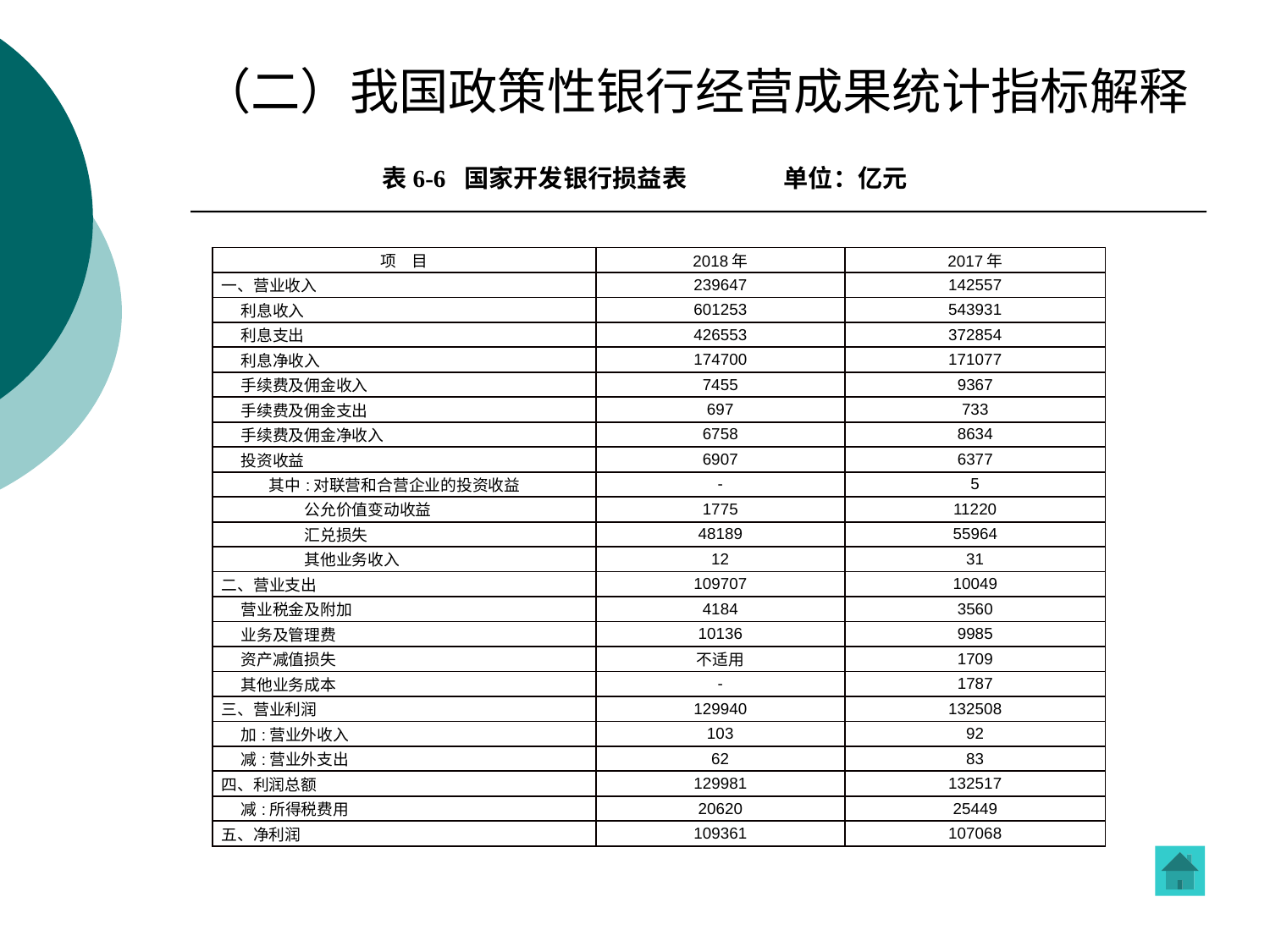

# （二）我国政策性银行经营成果统计指标解释
表6-6  国家开发银行损益表                 单位：亿元
| 项　目 | 2018年 | 2017年 |
| --- | --- | --- |
| 一、营业收入 | 239647 | 142557 |
| 利息收入 | 601253 | 543931 |
| 利息支出 | 426553 | 372854 |
| 利息净收入 | 174700 | 171077 |
| 手续费及佣金收入 | 7455 | 9367 |
| 手续费及佣金支出 | 697 | 733 |
| 手续费及佣金净收入 | 6758 | 8634 |
| 投资收益 | 6907 | 6377 |
| 其中:对联营和合营企业的投资收益 | - | 5 |
| 公允价值变动收益 | 1775 | 11220 |
| 汇兑损失 | 48189 | 55964 |
| 其他业务收入 | 12 | 31 |
| 二、营业支出 | 109707 | 10049 |
| 营业税金及附加 | 4184 | 3560 |
| 业务及管理费 | 10136 | 9985 |
| 资产减值损失 | 不适用 | 1709 |
| 其他业务成本 | - | 1787 |
| 三、营业利润 | 129940 | 132508 |
| 加:营业外收入 | 103 | 92 |
| 减:营业外支出 | 62 | 83 |
| 四、利润总额 | 129981 | 132517 |
| 减:所得税费用 | 20620 | 25449 |
| 五、净利润 | 109361 | 107068 |